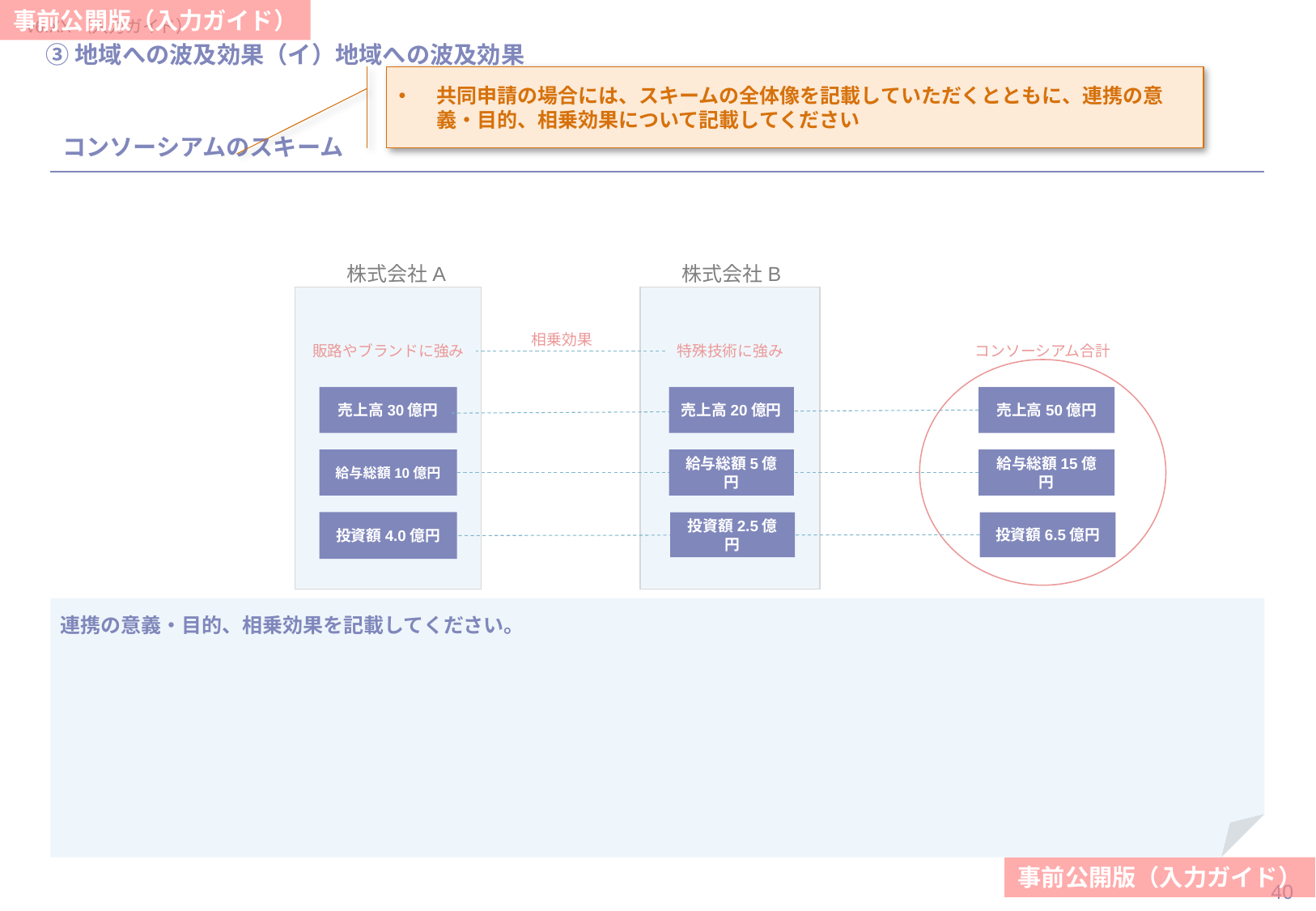

当スライドは作成任意
（コンソーシアム形式の場合、後頁か本頁か
いずれか必須）
#
③地域への波及効果（イ）地域への波及効果
共同申請の場合には、スキームの全体像を記載していただくとともに、連携の意義・目的、相乗効果について記載してください
コンソーシアムのスキーム
株式会社B
株式会社A

相乗効果
販路やブランドに強み
特殊技術に強み
コンソーシアム合計

売上高30億円
売上高20億円
売上高50億円
給与総額10億円
給与総額5億円
給与総額15億円
投資額4.0億円
投資額6.5億円
投資額2.5億円
連携の意義・目的、相乗効果を記載してください。